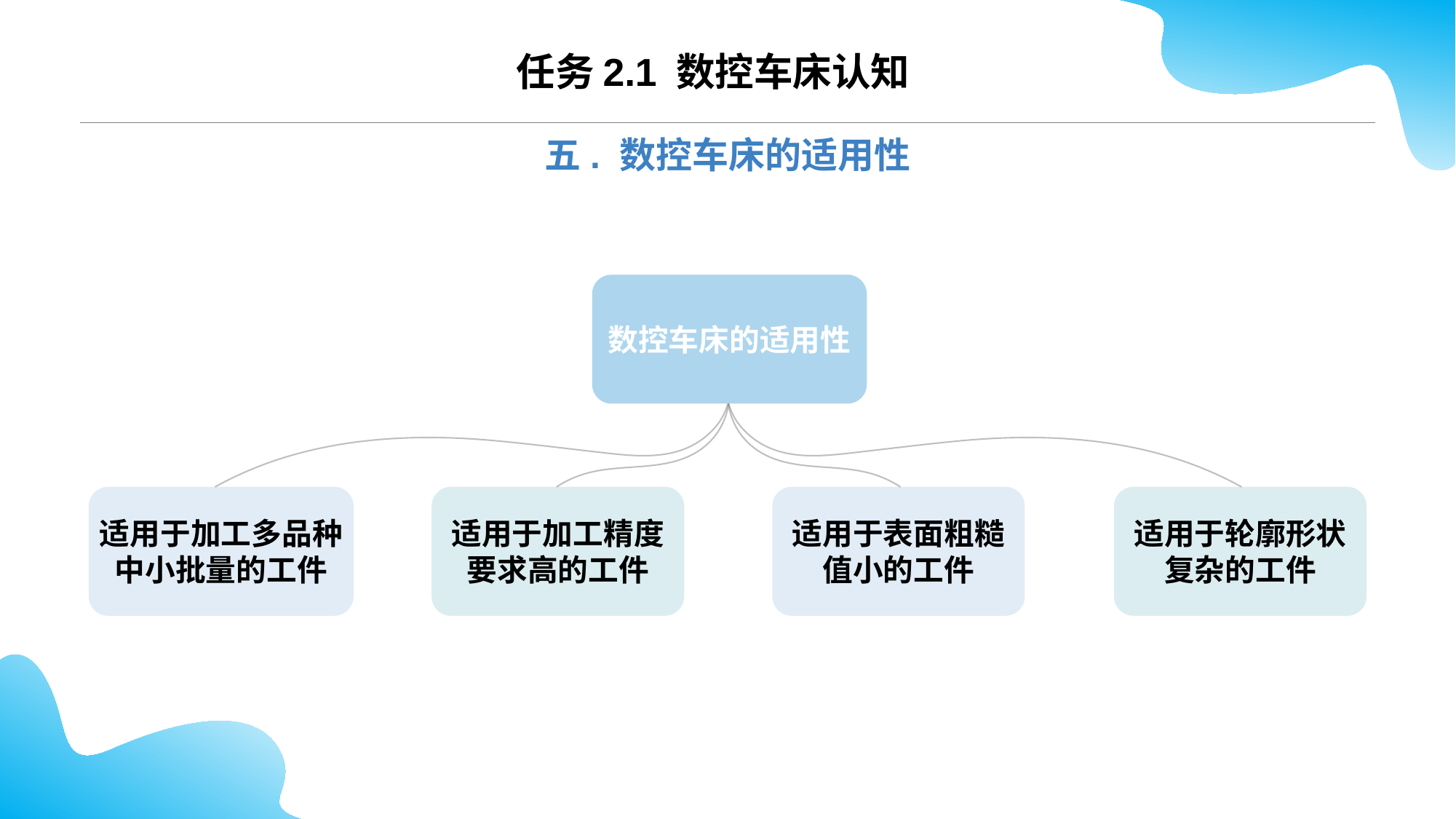

任务2.1 数控车床认知
五. 数控车床的适用性
数控车床的适用性

适用于加工多品种中小批量的工件
适用于加工精度要求高的工件
适用于表面粗糙值小的工件
适用于轮廓形状复杂的工件